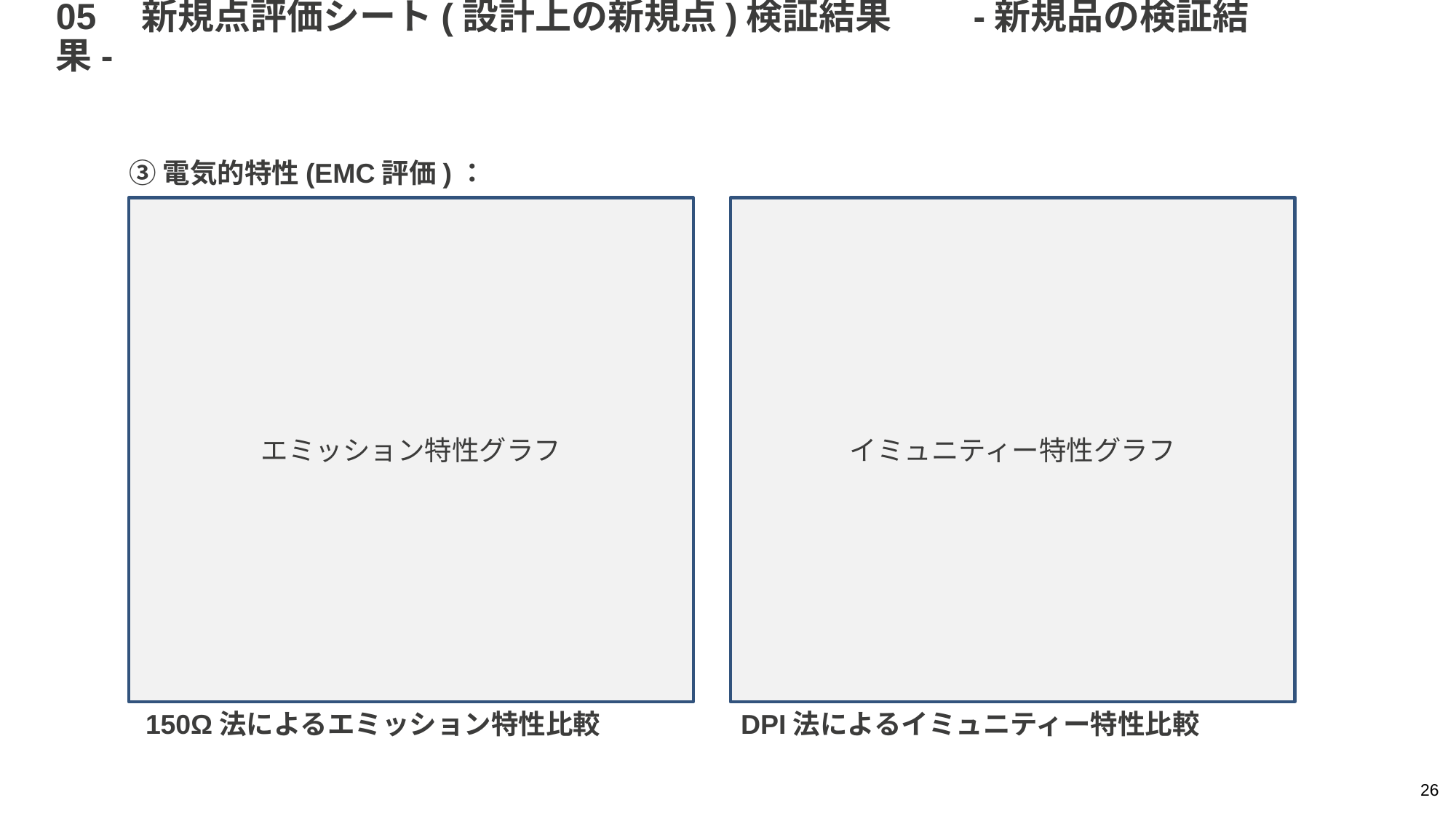

# 05　新規点評価シート(設計上の新規点)検証結果　　-新規品の検証結果-
③電気的特性(EMC評価)：
エミッション特性グラフ
イミュニティー特性グラフ
150Ω法によるエミッション特性比較
DPI法によるイミュニティー特性比較